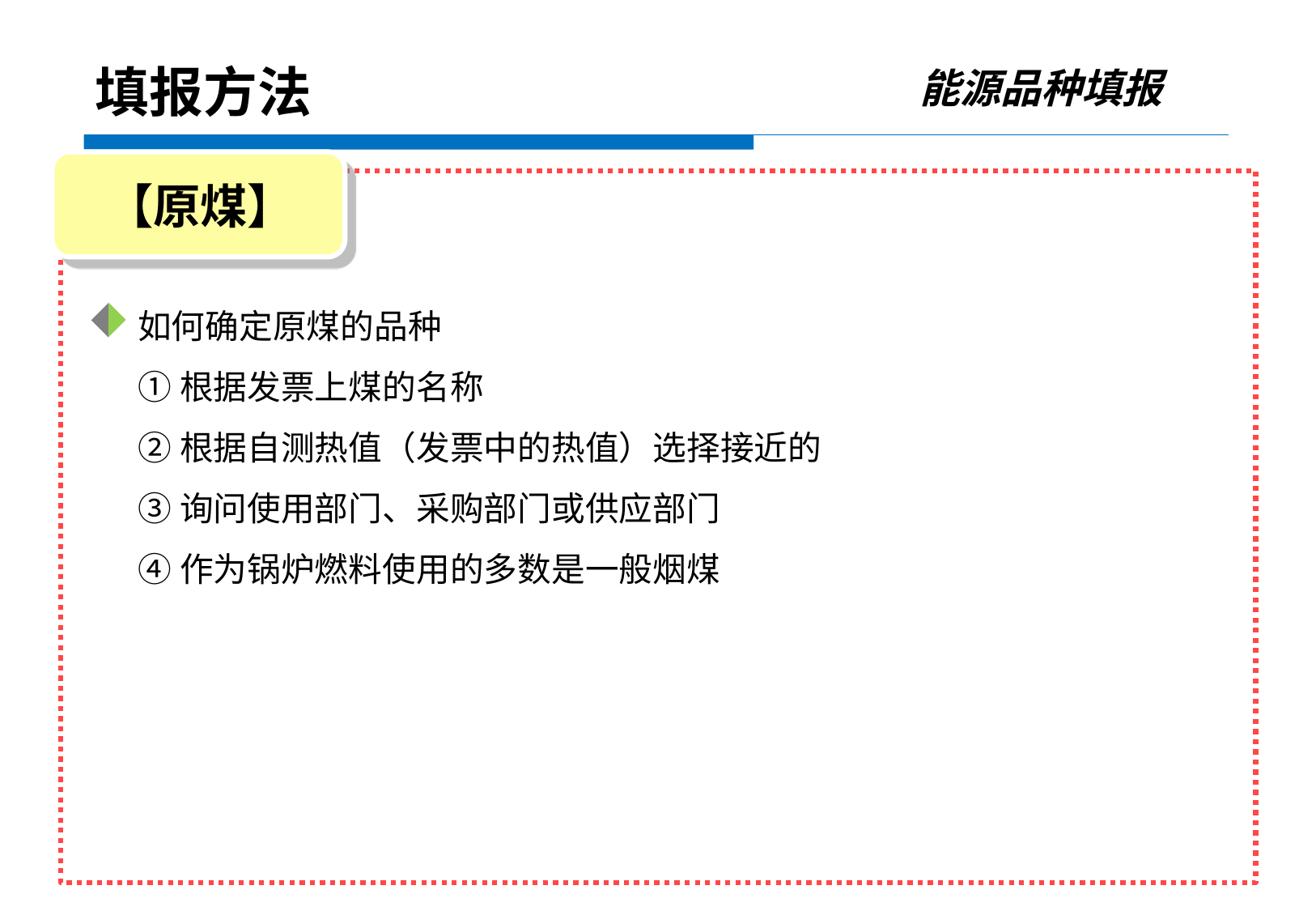

能源品种填报
填报方法

【原煤】

如何确定原煤的品种
①根据发票上煤的名称
②根据自测热值（发票中的热值）选择接近的
③询问使用部门、采购部门或供应部门
④作为锅炉燃料使用的多数是一般烟煤